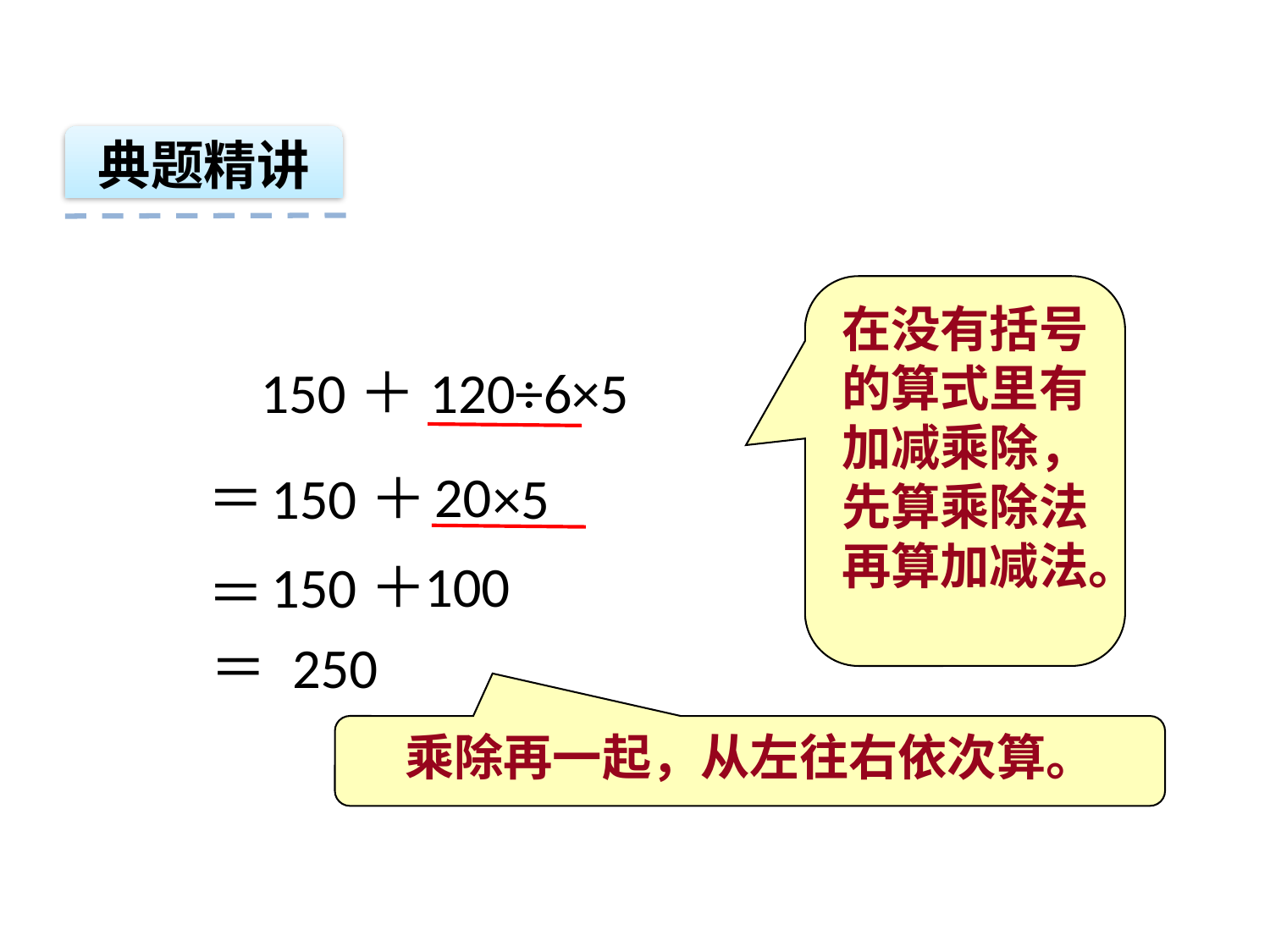

典题精讲
在没有括号的算式里有加减乘除，先算乘除法再算加减法。
150＋120÷6×5

20
＝
150＋
×5

100
150＋
＝
＝
250
乘除再一起，从左往右依次算。